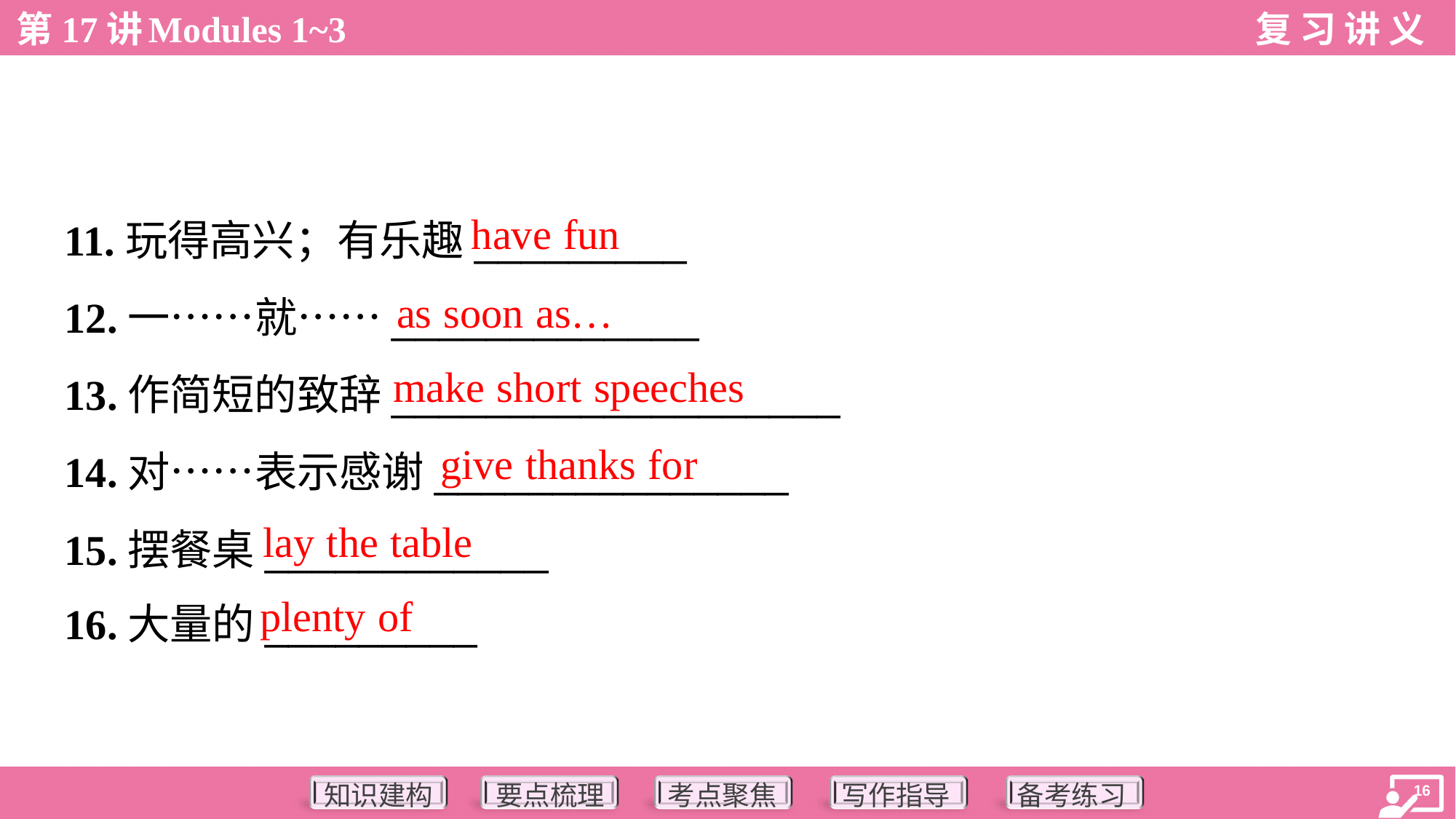

have fun
11.玩得高兴；有乐趣_________
12.一……就……_____________
13.作简短的致辞___________________
14.对……表示感谢_______________
15.摆餐桌____________
16.大量的_________
as soon as…
make short speeches
give thanks for
lay the table
plenty of